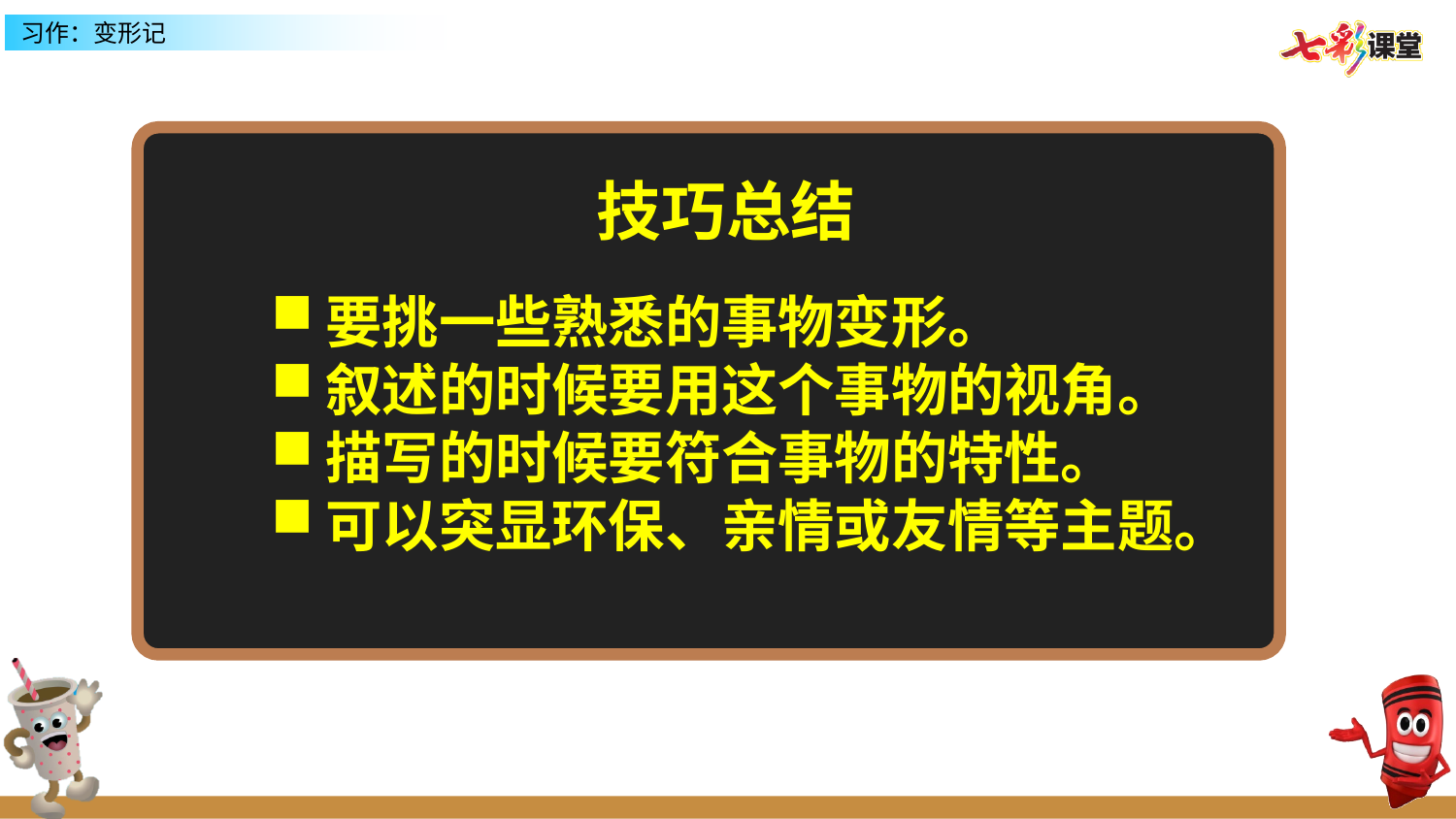

技巧总结
要挑一些熟悉的事物变形。
叙述的时候要用这个事物的视角。
描写的时候要符合事物的特性。
可以突显环保、亲情或友情等主题。